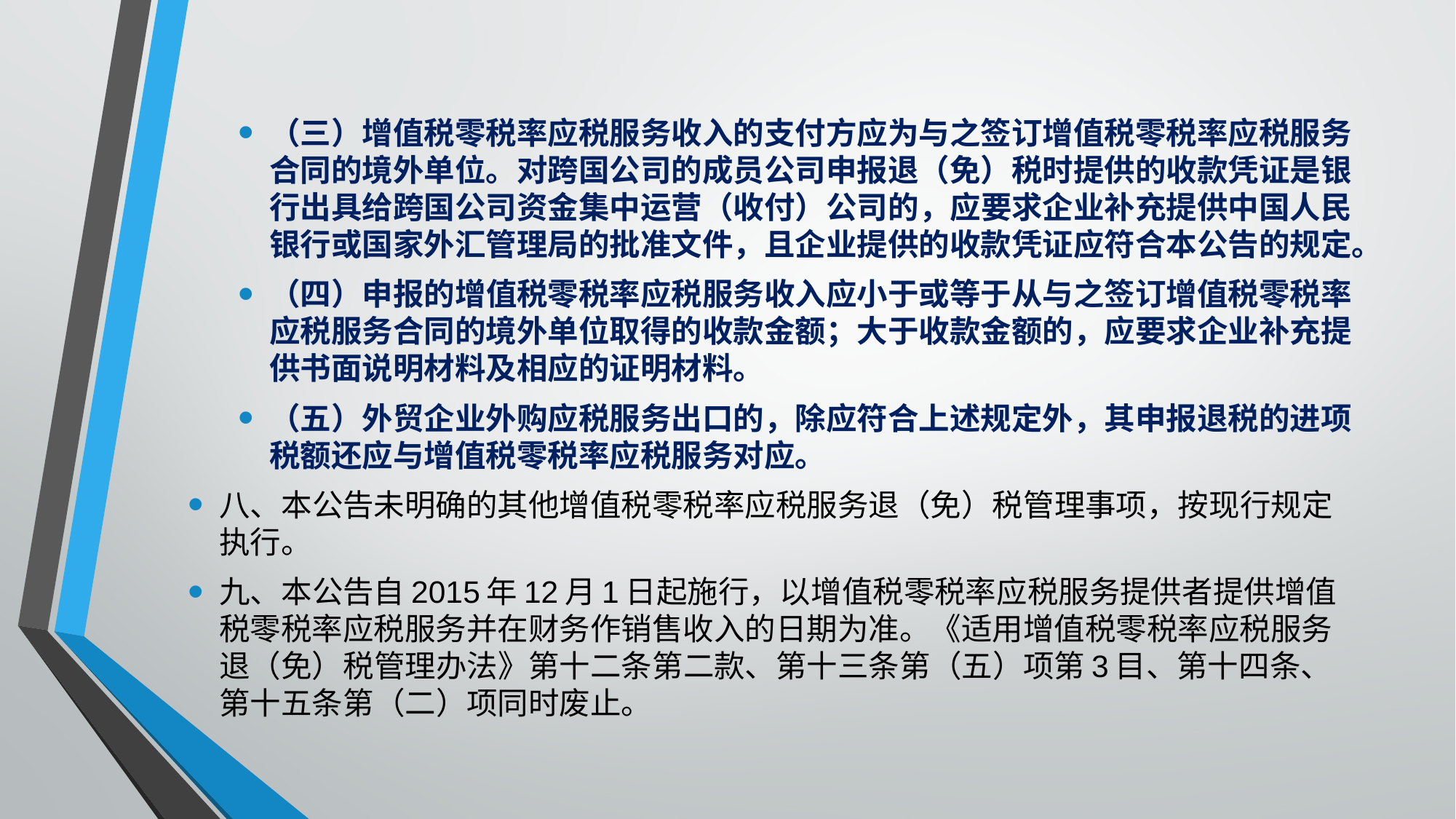

（三）增值税零税率应税服务收入的支付方应为与之签订增值税零税率应税服务合同的境外单位。对跨国公司的成员公司申报退（免）税时提供的收款凭证是银行出具给跨国公司资金集中运营（收付）公司的，应要求企业补充提供中国人民银行或国家外汇管理局的批准文件，且企业提供的收款凭证应符合本公告的规定。
（四）申报的增值税零税率应税服务收入应小于或等于从与之签订增值税零税率应税服务合同的境外单位取得的收款金额；大于收款金额的，应要求企业补充提供书面说明材料及相应的证明材料。
（五）外贸企业外购应税服务出口的，除应符合上述规定外，其申报退税的进项税额还应与增值税零税率应税服务对应。
八、本公告未明确的其他增值税零税率应税服务退（免）税管理事项，按现行规定执行。
九、本公告自2015年12月1日起施行，以增值税零税率应税服务提供者提供增值税零税率应税服务并在财务作销售收入的日期为准。《适用增值税零税率应税服务退（免）税管理办法》第十二条第二款、第十三条第（五）项第3目、第十四条、第十五条第（二）项同时废止。